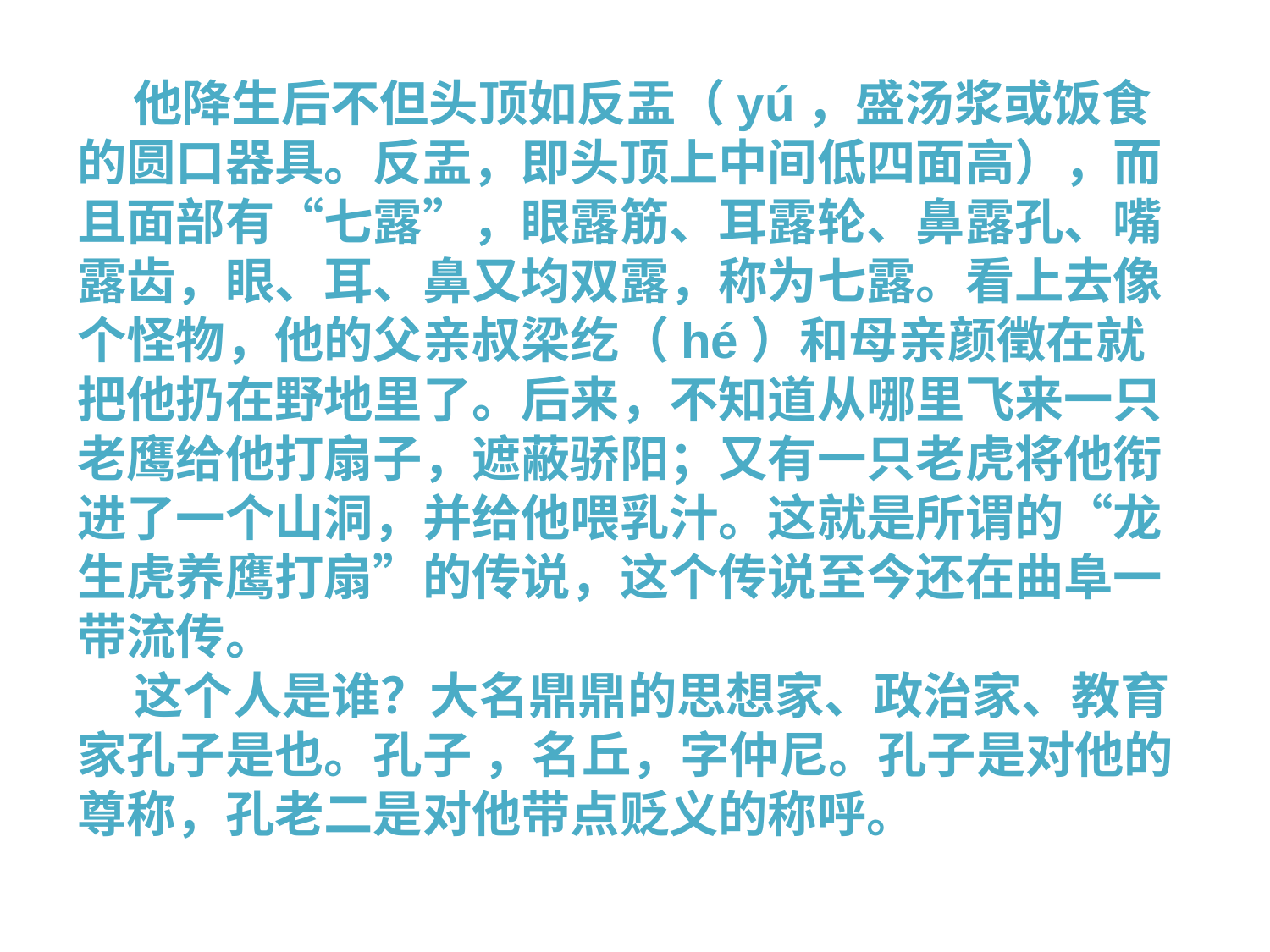

他降生后不但头顶如反盂（yú，盛汤浆或饭食的圆口器具。反盂，即头顶上中间低四面高），而且面部有“七露”，眼露筋、耳露轮、鼻露孔、嘴露齿，眼、耳、鼻又均双露，称为七露。看上去像个怪物，他的父亲叔梁纥（hé）和母亲颜徵在就把他扔在野地里了。后来，不知道从哪里飞来一只老鹰给他打扇子，遮蔽骄阳；又有一只老虎将他衔进了一个山洞，并给他喂乳汁。这就是所谓的“龙生虎养鹰打扇”的传说，这个传说至今还在曲阜一带流传。
    这个人是谁？大名鼎鼎的思想家、政治家、教育家孔子是也。孔子 ，名丘，字仲尼。孔子是对他的尊称，孔老二是对他带点贬义的称呼。